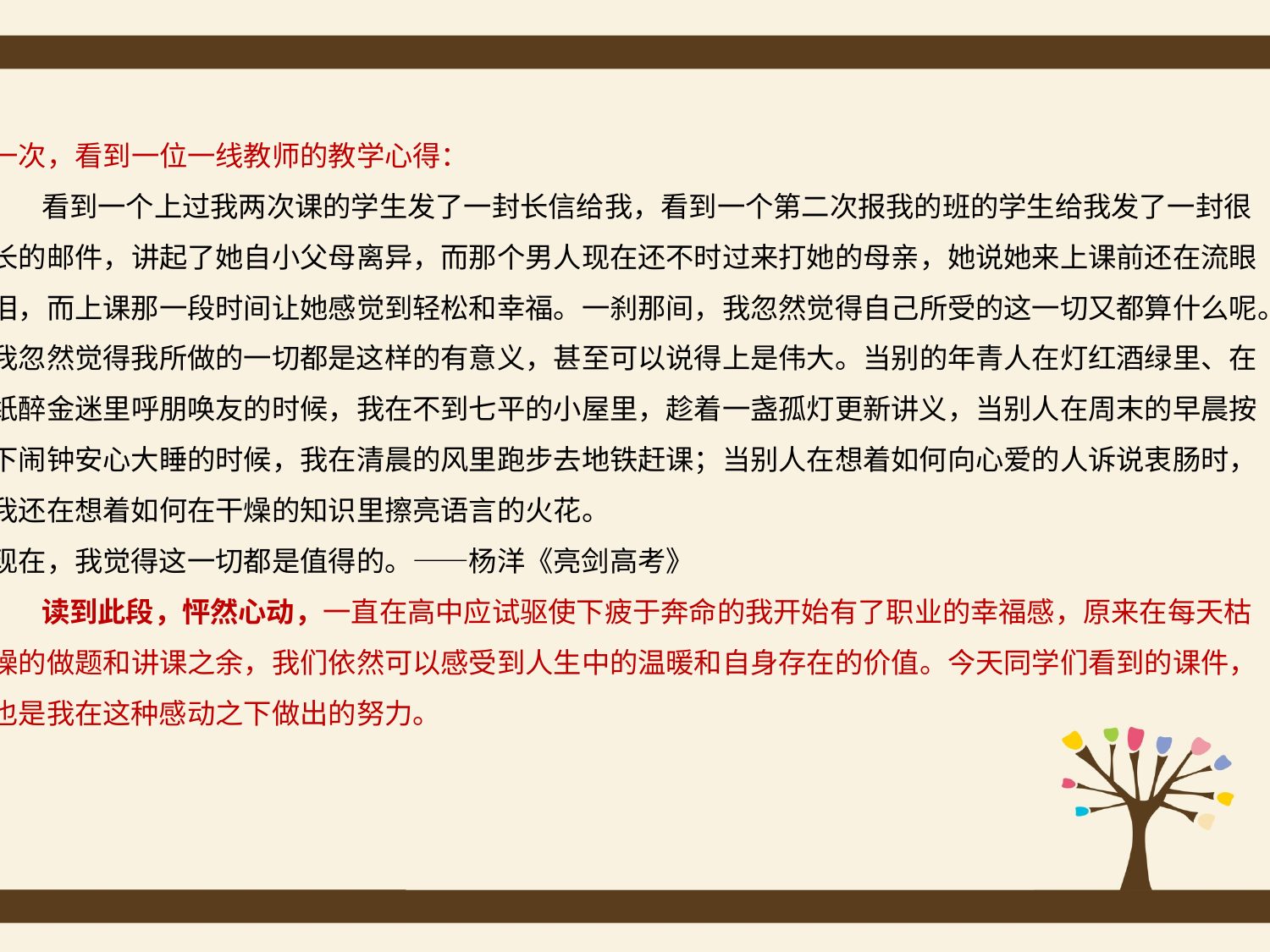

一次，看到一位一线教师的教学心得：
       看到一个上过我两次课的学生发了一封长信给我，看到一个第二次报我的班的学生给我发了一封很长的邮件，讲起了她自小父母离异，而那个男人现在还不时过来打她的母亲，她说她来上课前还在流眼泪，而上课那一段时间让她感觉到轻松和幸福。一刹那间，我忽然觉得自己所受的这一切又都算什么呢。我忽然觉得我所做的一切都是这样的有意义，甚至可以说得上是伟大。当别的年青人在灯红酒绿里、在纸醉金迷里呼朋唤友的时候，我在不到七平的小屋里，趁着一盏孤灯更新讲义，当别人在周末的早晨按下闹钟安心大睡的时候，我在清晨的风里跑步去地铁赶课；当别人在想着如何向心爱的人诉说衷肠时，我还在想着如何在干燥的知识里擦亮语言的火花。
现在，我觉得这一切都是值得的。——杨洋《亮剑高考》
       读到此段，怦然心动，一直在高中应试驱使下疲于奔命的我开始有了职业的幸福感，原来在每天枯燥的做题和讲课之余，我们依然可以感受到人生中的温暖和自身存在的价值。今天同学们看到的课件，也是我在这种感动之下做出的努力。